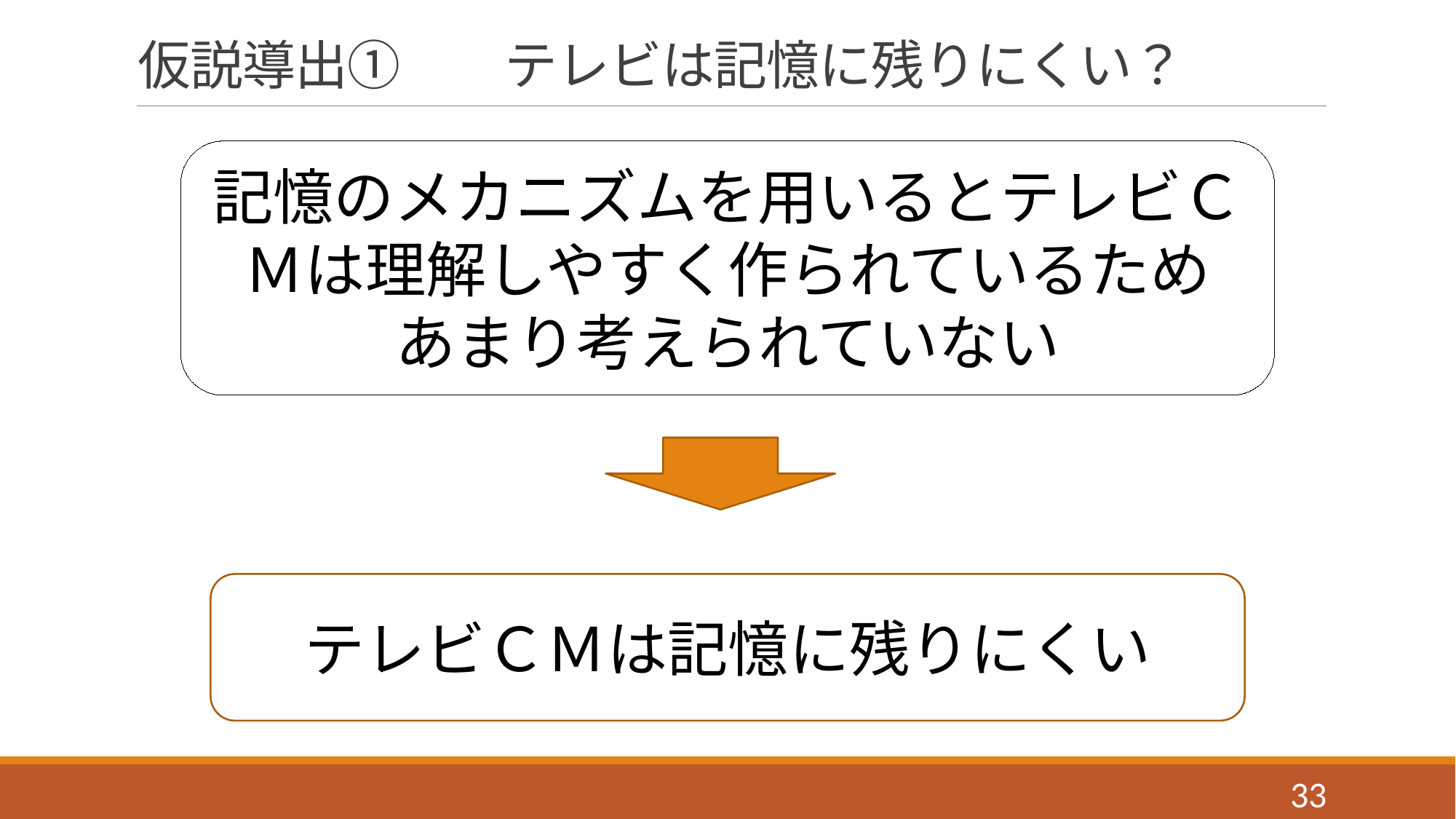

# 仮説導出①　　テレビは記憶に残りにくい？
記憶のメカニズムを用いるとテレビＣＭは理解しやすく作られているため
あまり考えられていない

テレビＣＭは記憶に残りにくい
33